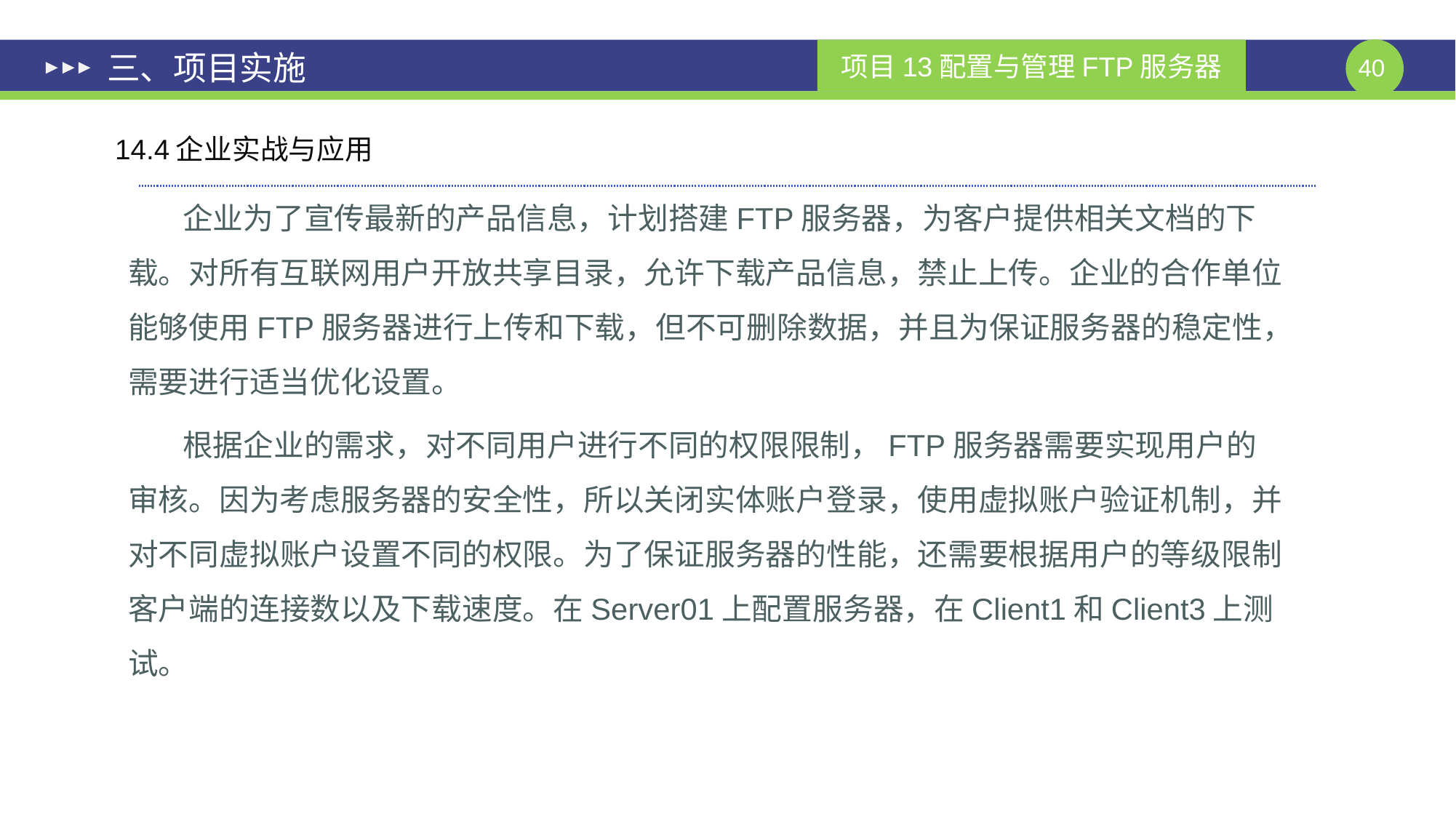

# 三、项目实施
14.4企业实战与应用
企业为了宣传最新的产品信息，计划搭建FTP服务器，为客户提供相关文档的下载。对所有互联网用户开放共享目录，允许下载产品信息，禁止上传。企业的合作单位能够使用FTP服务器进行上传和下载，但不可删除数据，并且为保证服务器的稳定性，需要进行适当优化设置。
根据企业的需求，对不同用户进行不同的权限限制，FTP服务器需要实现用户的审核。因为考虑服务器的安全性，所以关闭实体账户登录，使用虚拟账户验证机制，并对不同虚拟账户设置不同的权限。为了保证服务器的性能，还需要根据用户的等级限制客户端的连接数以及下载速度。在Server01上配置服务器，在Client1和Client3上测试。